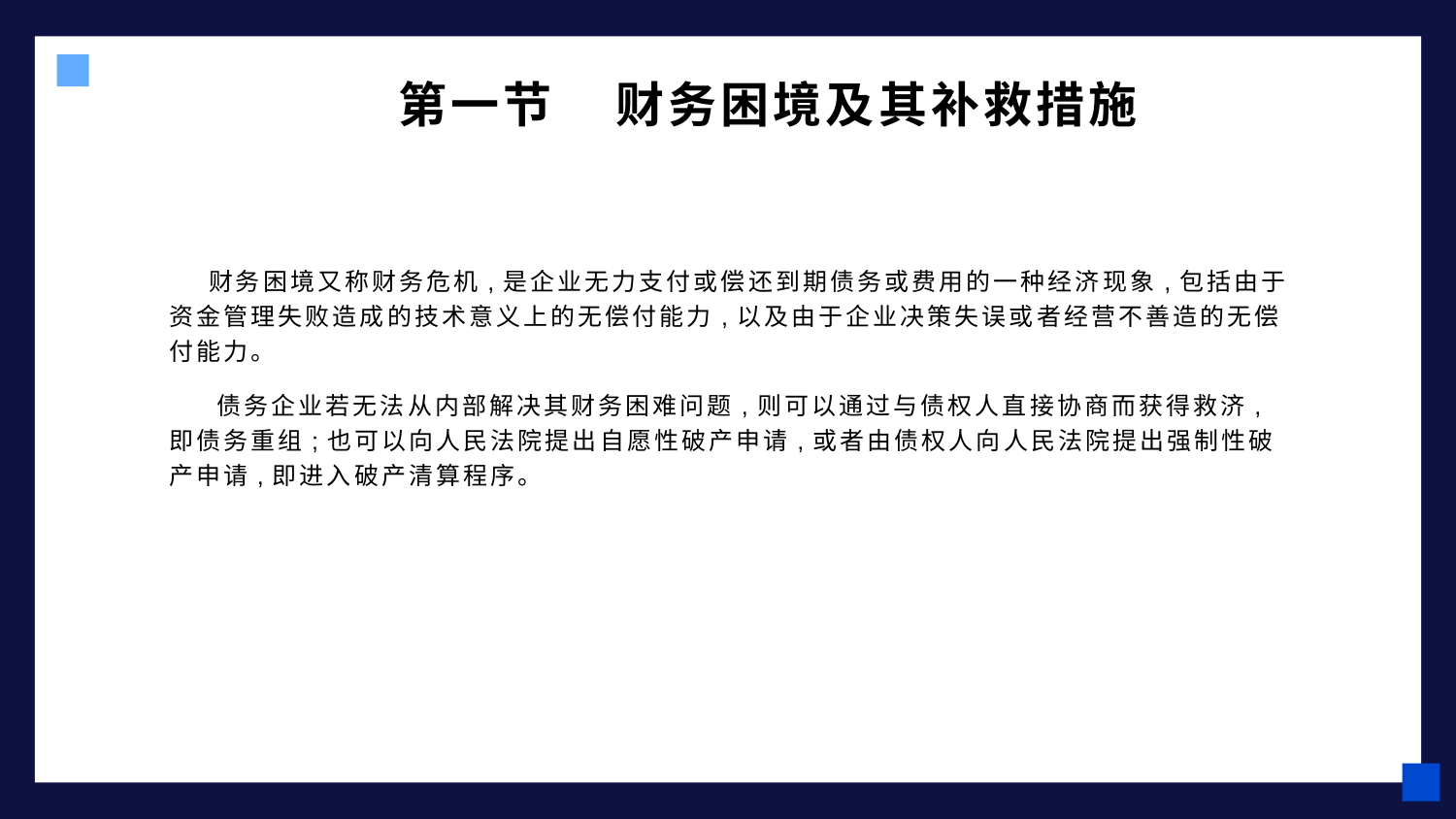

第一节    财务困境及其补救措施
    财务困境又称财务危机,是企业无力支付或偿还到期债务或费用的一种经济现象,包括由于资金管理失败造成的技术意义上的无偿付能力,以及由于企业决策失误或者经营不善造的无偿付能力。
     债务企业若无法从内部解决其财务困难问题,则可以通过与债权人直接协商而获得救济,即债务重组;也可以向人民法院提出自愿性破产申请,或者由债权人向人民法院提出强制性破产申请,即进入破产清算程序。